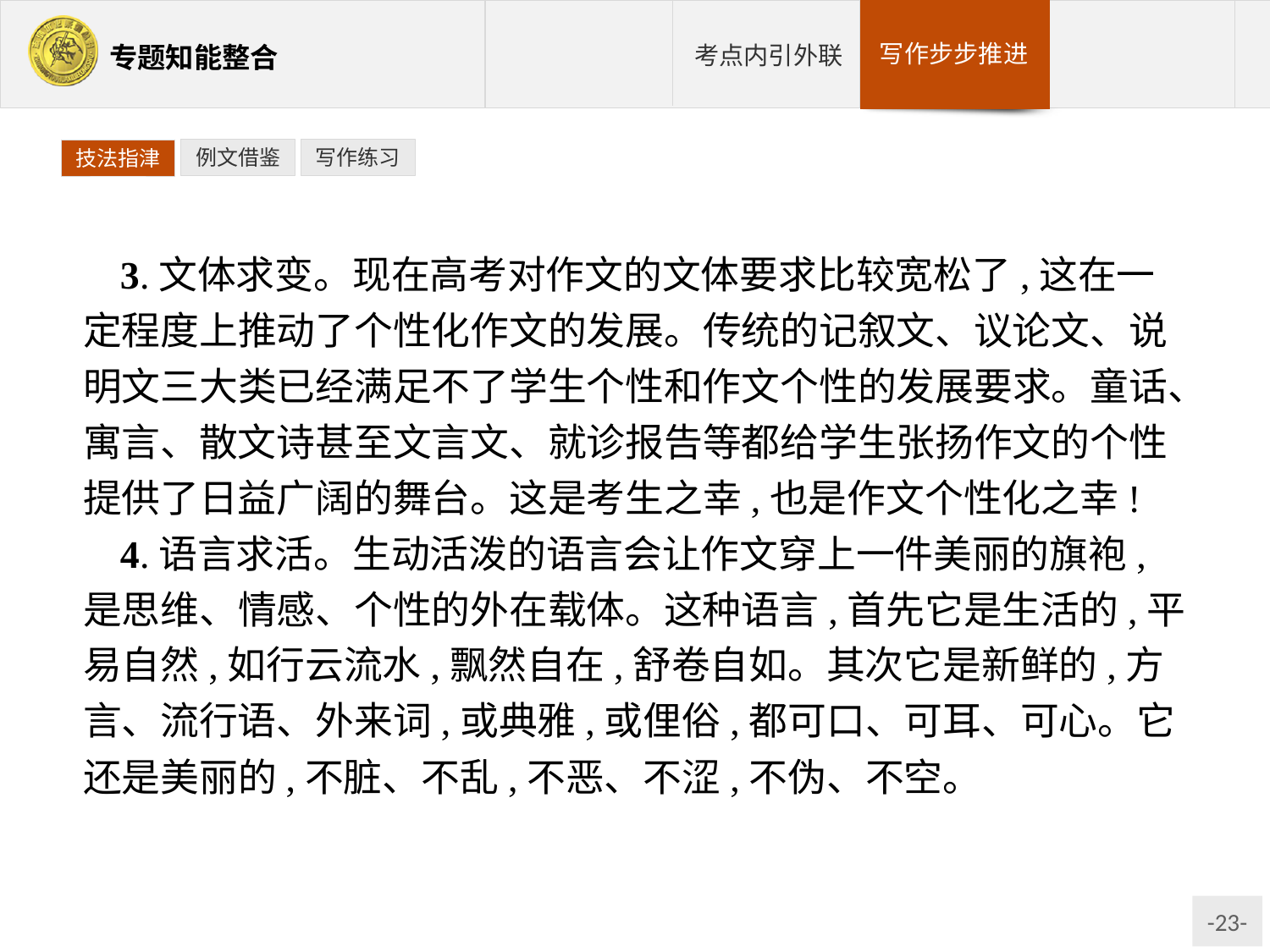

例文借鉴
写作练习
技法指津
3.文体求变。现在高考对作文的文体要求比较宽松了,这在一定程度上推动了个性化作文的发展。传统的记叙文、议论文、说明文三大类已经满足不了学生个性和作文个性的发展要求。童话、寓言、散文诗甚至文言文、就诊报告等都给学生张扬作文的个性提供了日益广阔的舞台。这是考生之幸,也是作文个性化之幸!
4.语言求活。生动活泼的语言会让作文穿上一件美丽的旗袍,是思维、情感、个性的外在载体。这种语言,首先它是生活的,平易自然,如行云流水,飘然自在,舒卷自如。其次它是新鲜的,方言、流行语、外来词,或典雅,或俚俗,都可口、可耳、可心。它还是美丽的,不脏、不乱,不恶、不涩,不伪、不空。